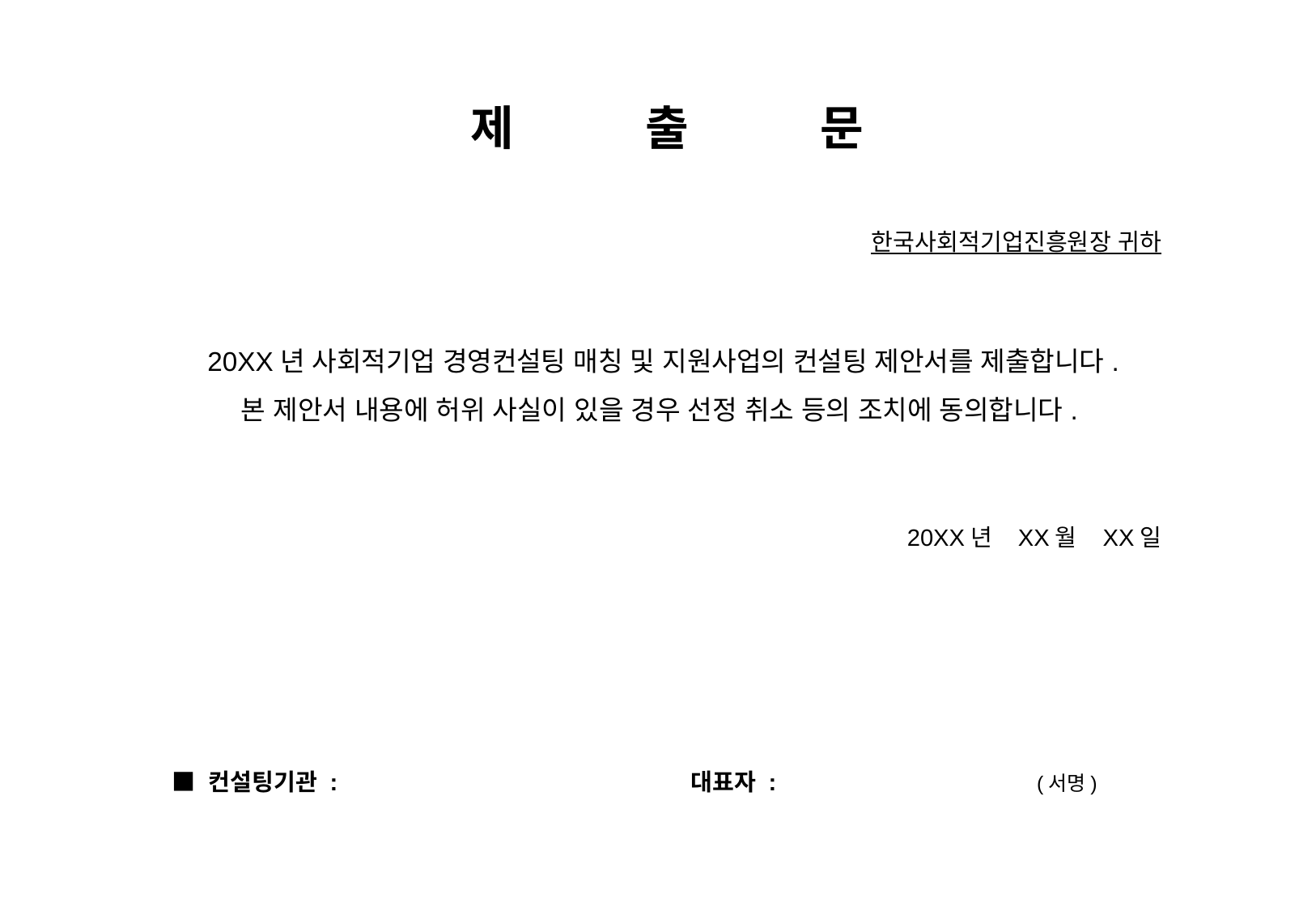

제          출          문

한국사회적기업진흥원장 귀하

20XX년 사회적기업 경영컨설팅 매칭 및 지원사업의 컨설팅 제안서를 제출합니다.
본 제안서 내용에 허위 사실이 있을 경우 선정 취소 등의 조치에 동의합니다.

20XX년   XX월   XX일

■ 컨설팅기관 :                                                    대표자 :                                       (서명)